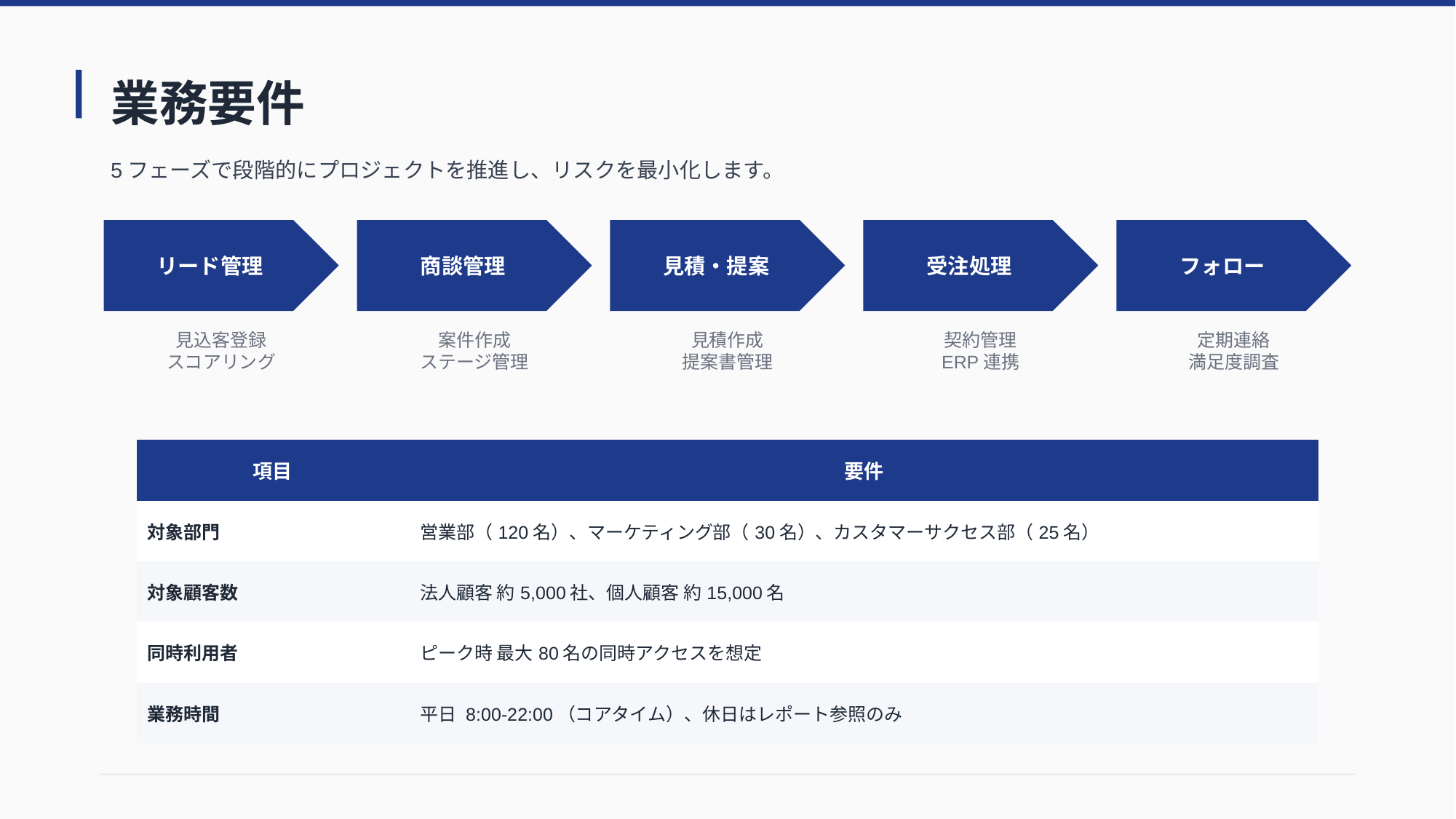

# 業務要件

5フェーズで段階的にプロジェクトを推進し、リスクを最小化します。
リード管理
商談管理
見積・提案
受注処理
フォロー
見込客登録
スコアリング
案件作成
ステージ管理
見積作成
提案書管理
契約管理
ERP連携
定期連絡
満足度調査
| 項目 | 要件 |
| --- | --- |
| 対象部門 | 営業部（120名）、マーケティング部（30名）、カスタマーサクセス部（25名） |
| 対象顧客数 | 法人顧客 約5,000社、個人顧客 約15,000名 |
| 同時利用者 | ピーク時 最大80名の同時アクセスを想定 |
| 業務時間 | 平日 8:00-22:00（コアタイム）、休日はレポート参照のみ |